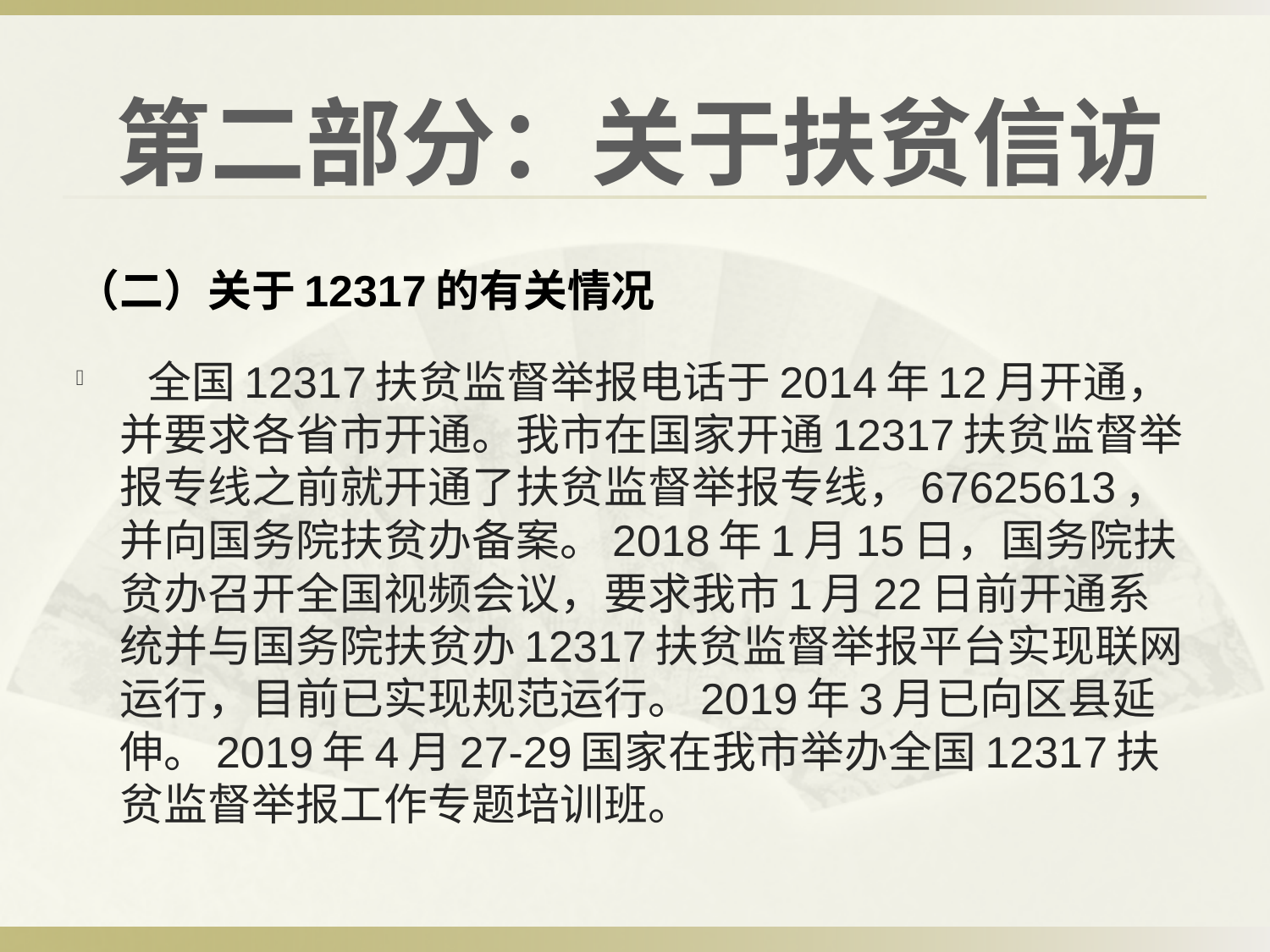

第二部分：关于扶贫信访
（二）关于12317的有关情况

  全国12317扶贫监督举报电话于2014年12月开通，并要求各省市开通。我市在国家开通12317扶贫监督举报专线之前就开通了扶贫监督举报专线，67625613，并向国务院扶贫办备案。2018年1月15日，国务院扶贫办召开全国视频会议，要求我市1月22日前开通系统并与国务院扶贫办12317扶贫监督举报平台实现联网运行，目前已实现规范运行。2019年3月已向区县延伸。2019年4月27-29国家在我市举办全国12317扶贫监督举报工作专题培训班。